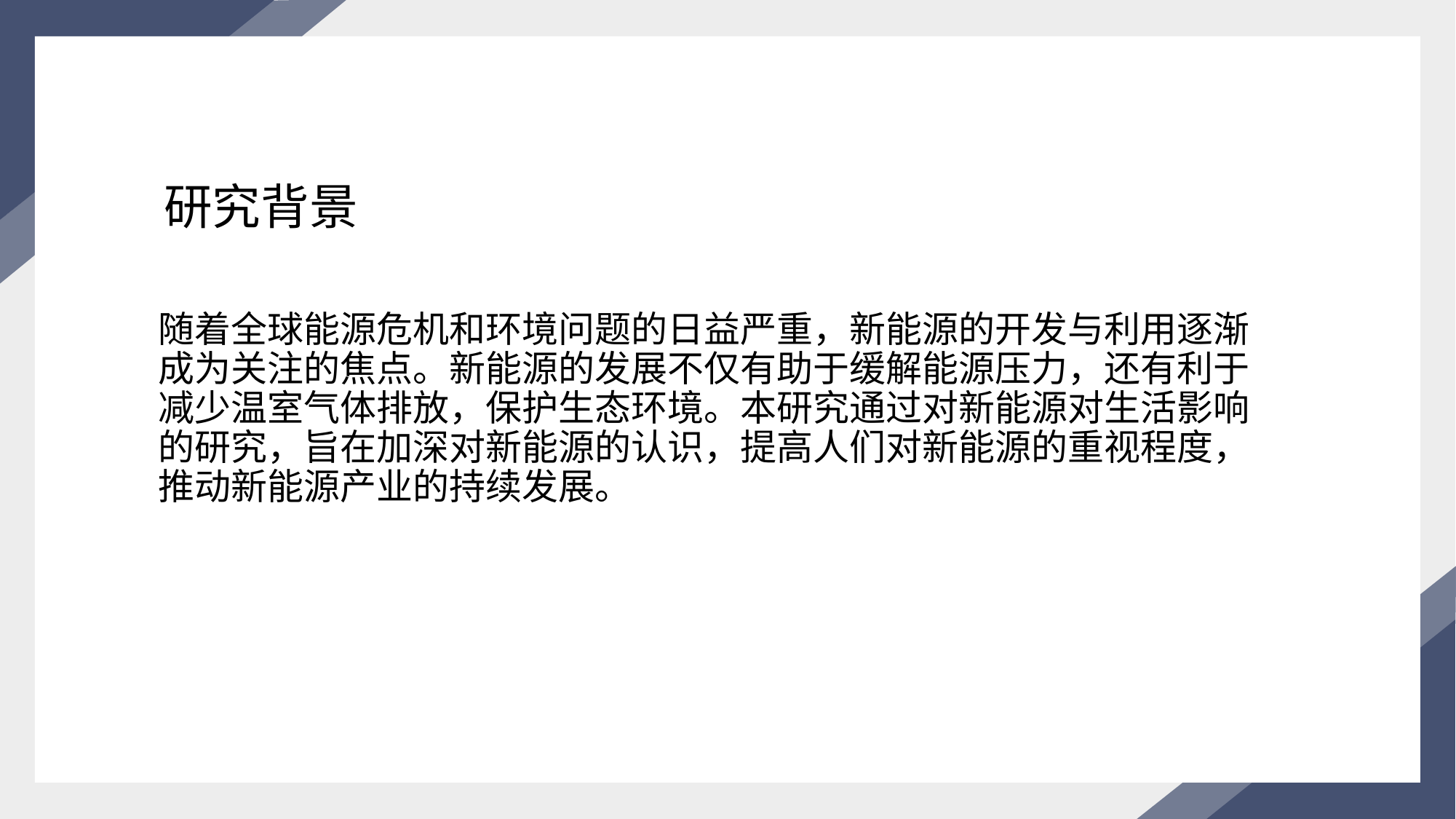

# 研究背景
随着全球能源危机和环境问题的日益严重，新能源的开发与利用逐渐成为关注的焦点。新能源的发展不仅有助于缓解能源压力，还有利于减少温室气体排放，保护生态环境。本研究通过对新能源对生活影响的研究，旨在加深对新能源的认识，提高人们对新能源的重视程度，推动新能源产业的持续发展。